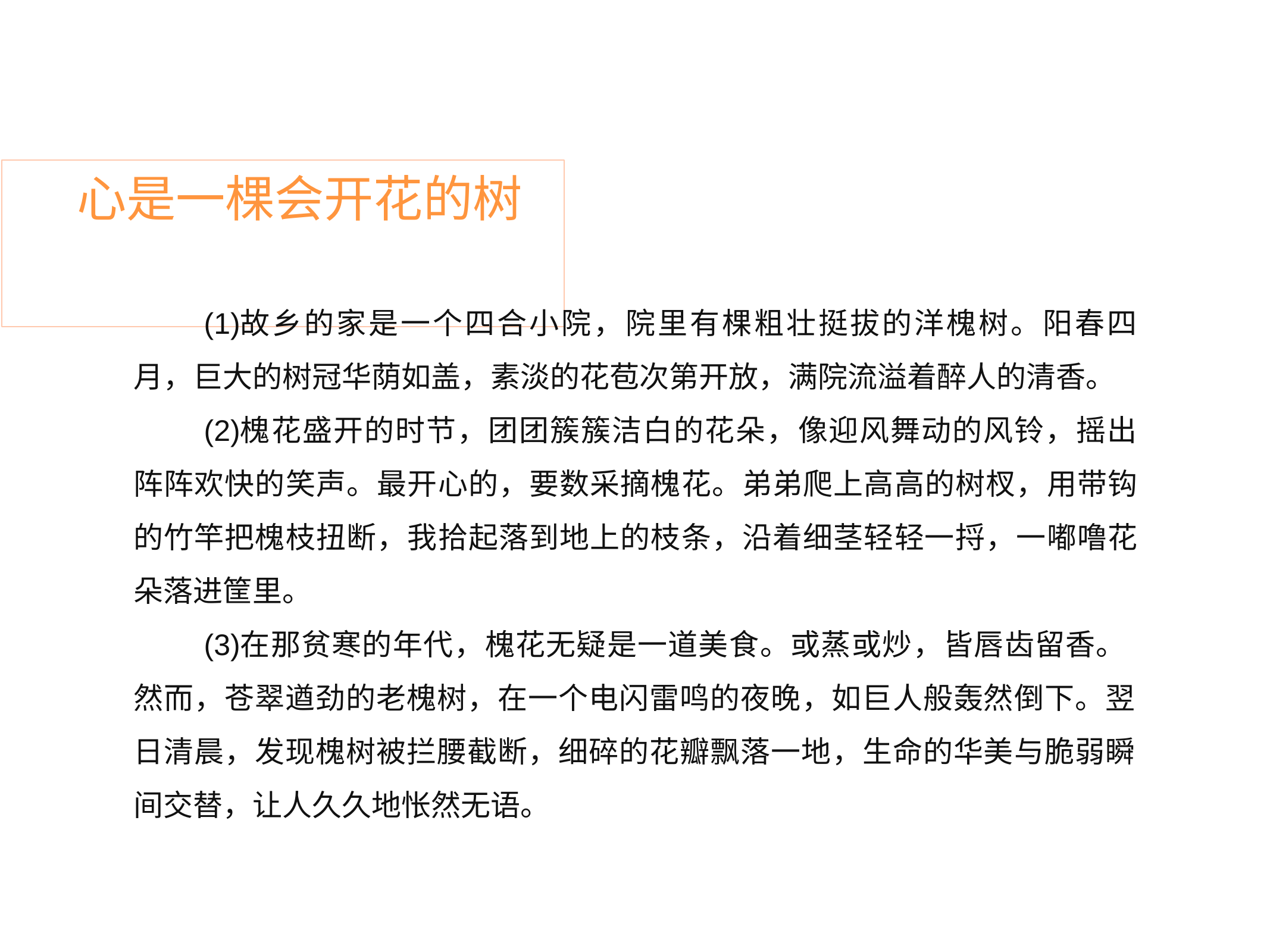

# 心是一棵会开花的树
故乡的家是一个四合小院，院里有棵粗壮挺拔的洋槐树。阳春四 月，巨大的树冠华荫如盖，素淡的花苞次第开放，满院流溢着醉人的清香。
槐花盛开的时节，团团簇簇洁白的花朵，像迎风舞动的风铃，摇出 阵阵欢快的笑声。最开心的，要数采摘槐花。弟弟爬上高高的树杈，用带钩 的竹竿把槐枝扭断，我拾起落到地上的枝条，沿着细茎轻轻一捋，一嘟噜花 朵落进筐里。
在那贫寒的年代，槐花无疑是一道美食。或蒸或炒，皆唇齿留香。 然而，苍翠遒劲的老槐树，在一个电闪雷鸣的夜晚，如巨人般轰然倒下。翌
日清晨，发现槐树被拦腰截断，细碎的花瓣飘落一地，生命的华美与脆弱瞬 间交替，让人久久地怅然无语。